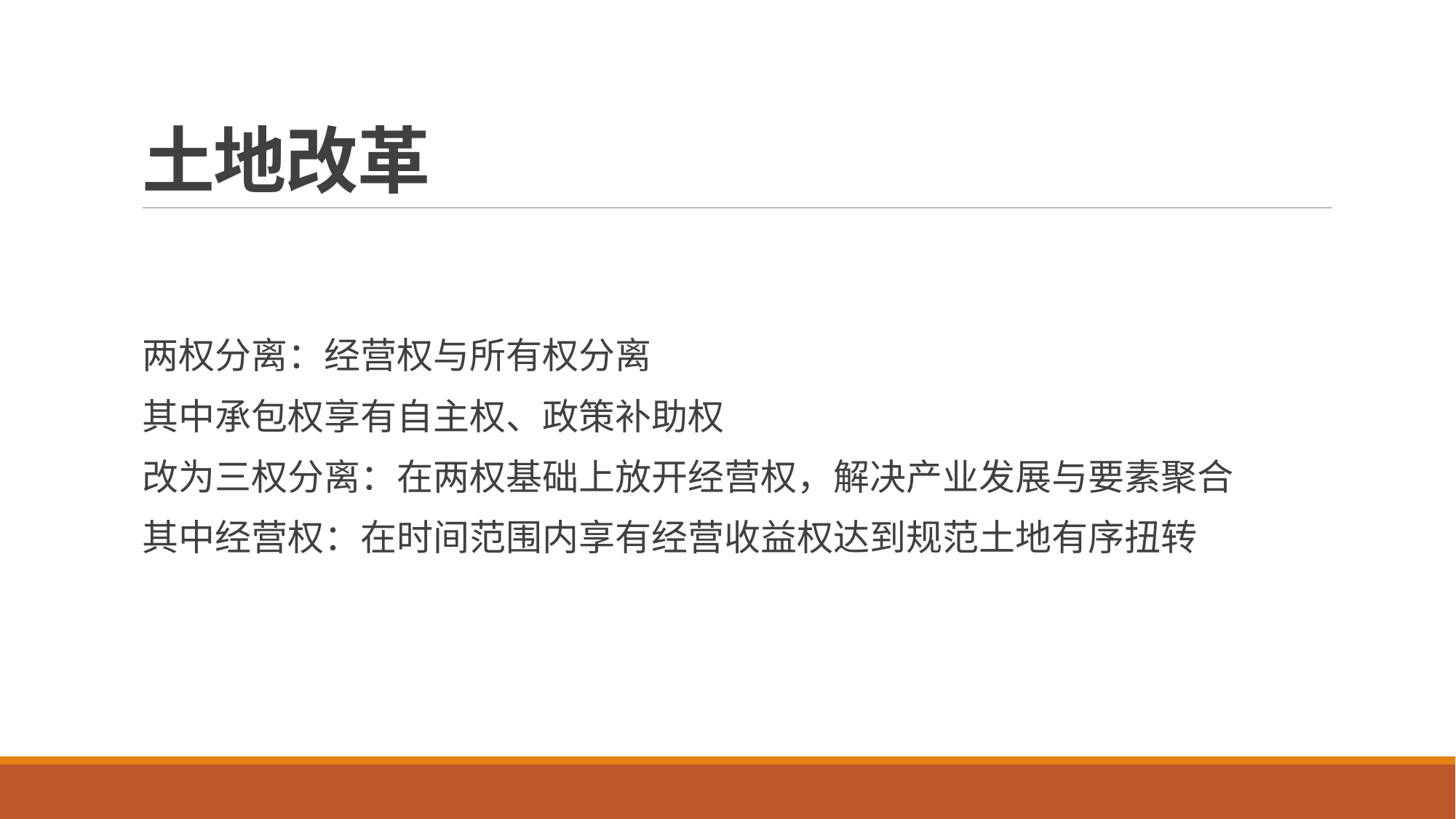

# 土地改革

两权分离：经营权与所有权分离
其中承包权享有自主权、政策补助权
改为三权分离：在两权基础上放开经营权，解决产业发展与要素聚合
其中经营权：在时间范围内享有经营收益权达到规范土地有序扭转